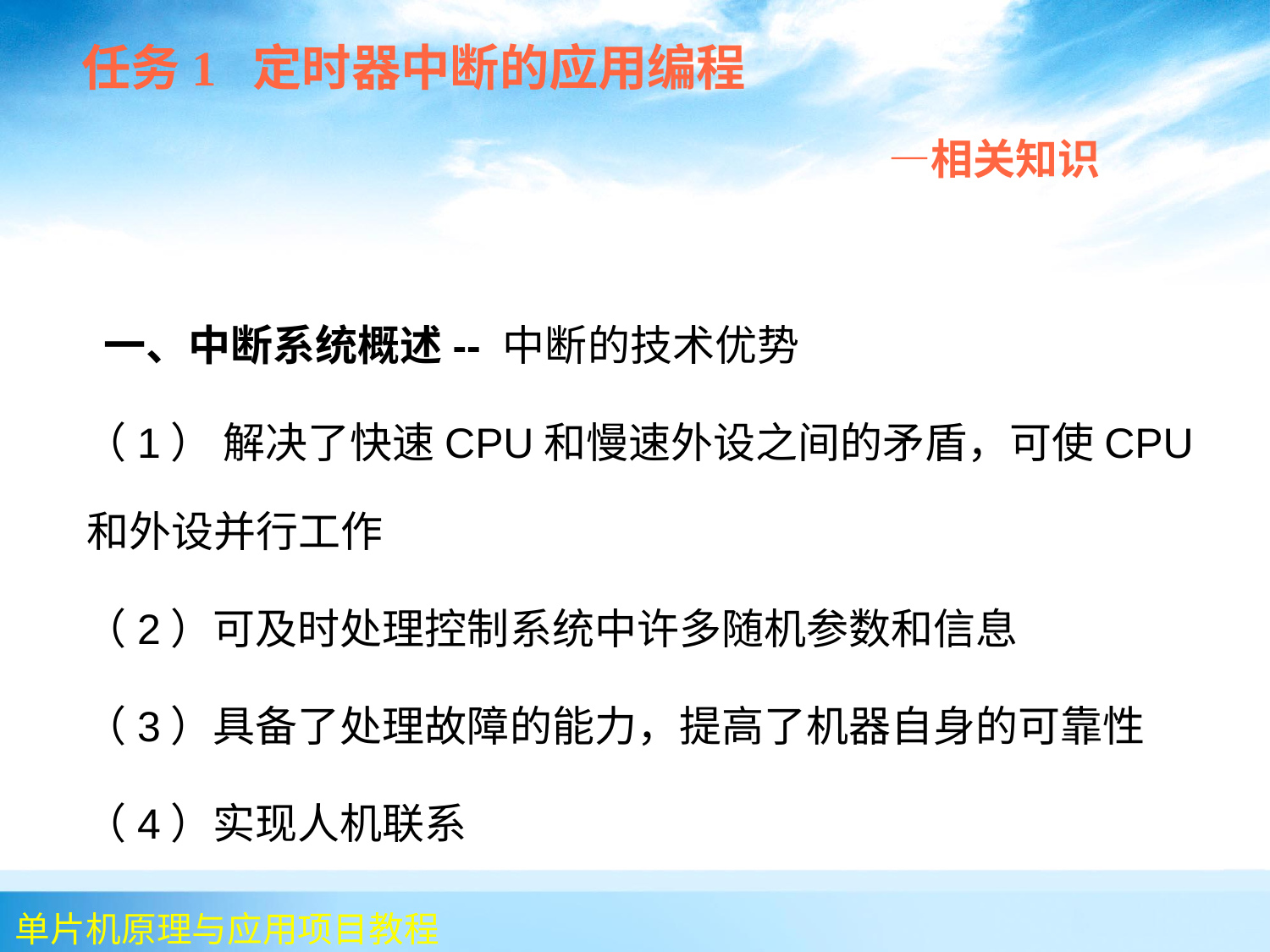

任务1  定时器中断的应用编程
                                                                            —相关知识
     一、中断系统概述-- 中断的技术优势
   （1） 解决了快速CPU和慢速外设之间的矛盾，可使CPU和外设并行工作
   （2）可及时处理控制系统中许多随机参数和信息
   （3）具备了处理故障的能力，提高了机器自身的可靠性
   （4）实现人机联系